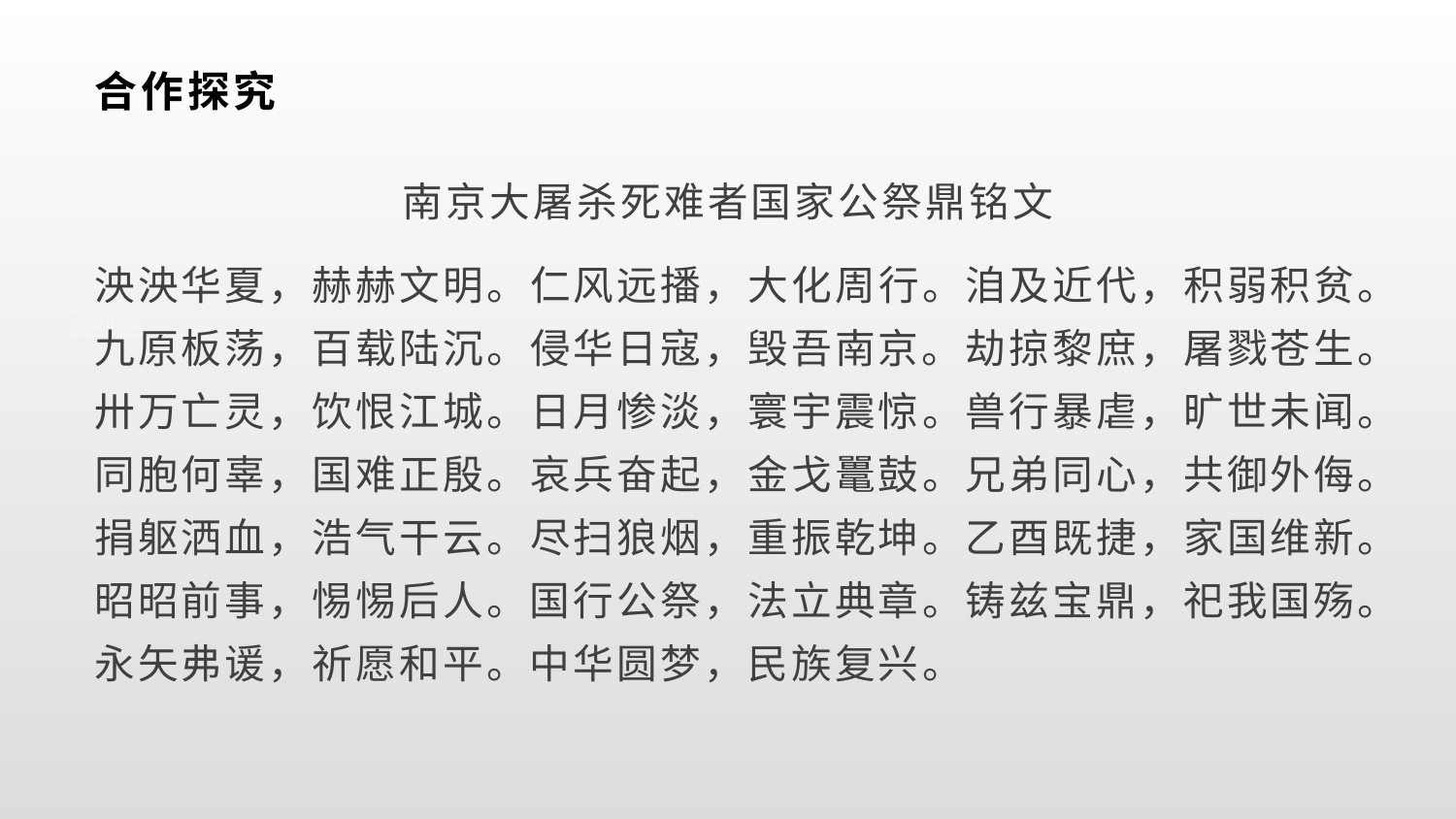

# 合作探究
南京大屠杀死难者国家公祭鼎铭文
泱泱华夏，赫赫文明。仁风远播，大化周行。洎及近代，积弱积贫。九原板荡，百载陆沉。侵华日寇，毁吾南京。劫掠黎庶，屠戮苍生。卅万亡灵，饮恨江城。日月惨淡，寰宇震惊。兽行暴虐，旷世未闻。同胞何辜，国难正殷。哀兵奋起，金戈鼍鼓。兄弟同心，共御外侮。捐躯洒血，浩气干云。尽扫狼烟，重振乾坤。乙酉既捷，家国维新。昭昭前事，惕惕后人。国行公祭，法立典章。铸兹宝鼎，祀我国殇。永矢弗谖，祈愿和平。中华圆梦，民族复兴。